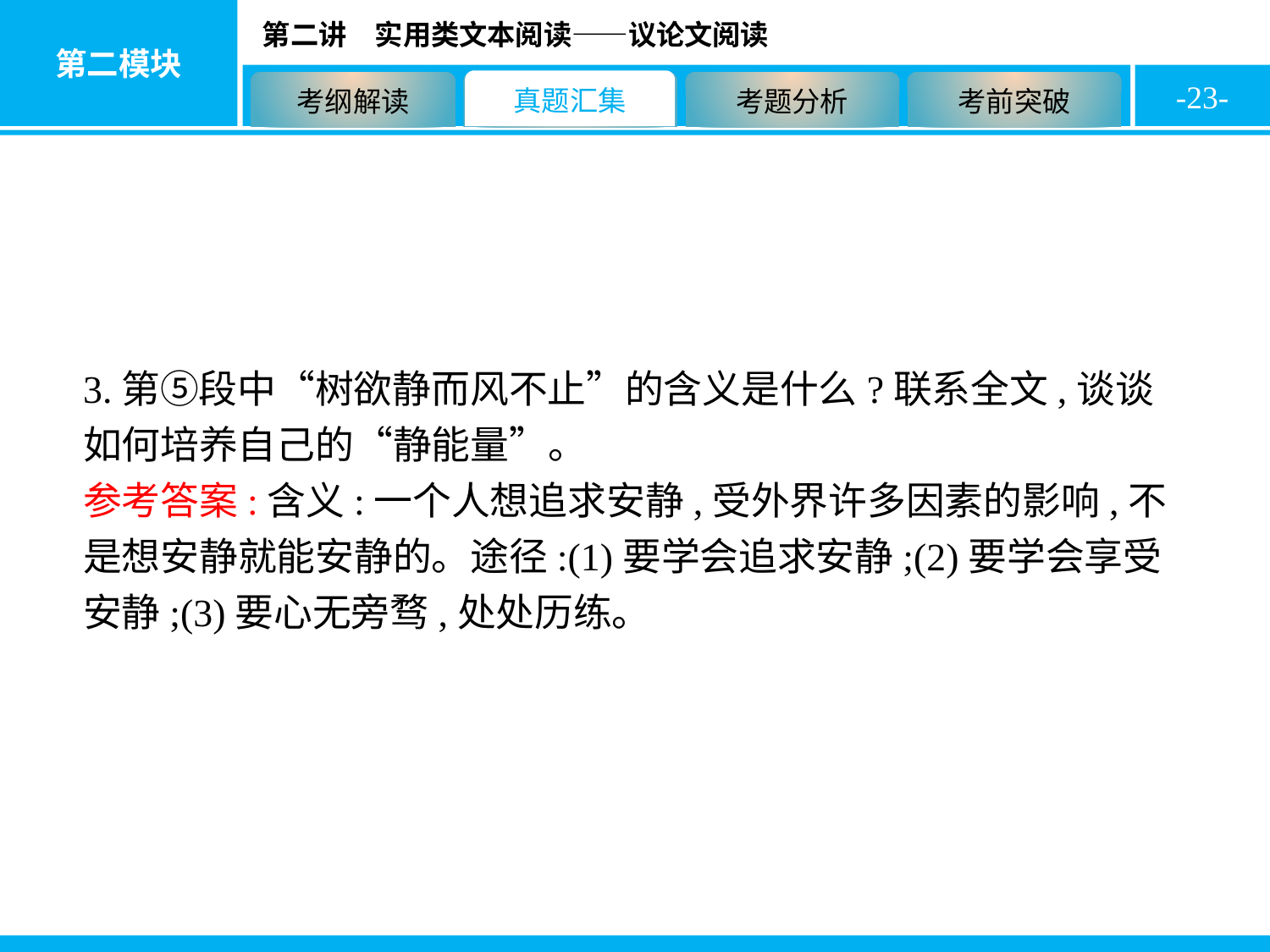

-23-
3.第⑤段中“树欲静而风不止”的含义是什么?联系全文,谈谈如何培养自己的“静能量”。
参考答案:含义:一个人想追求安静,受外界许多因素的影响,不是想安静就能安静的。途径:(1)要学会追求安静;(2)要学会享受安静;(3)要心无旁骛,处处历练。